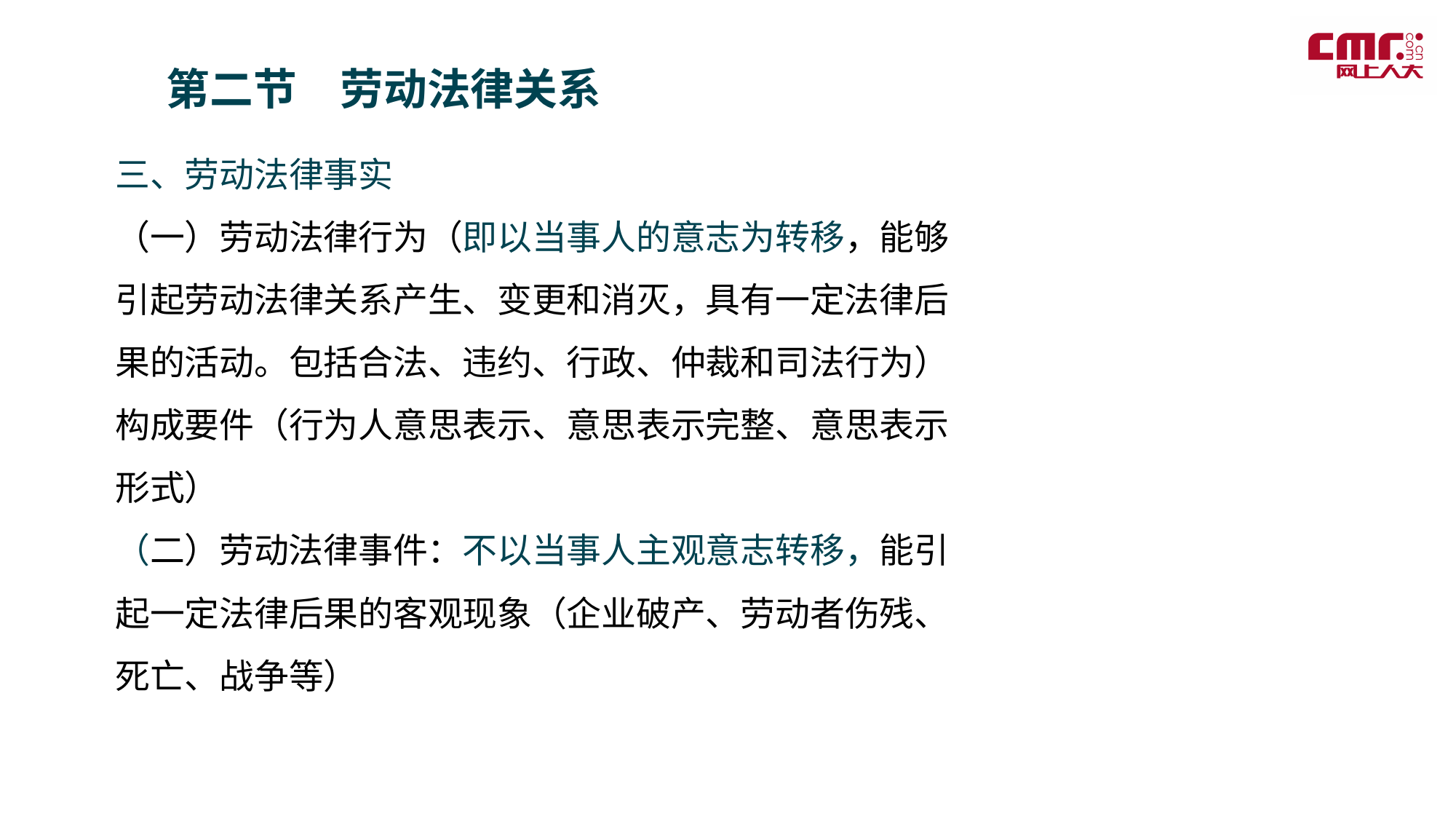

第二节　劳动法律关系
三、劳动法律事实
（一）劳动法律行为（即以当事人的意志为转移，能够引起劳动法律关系产生、变更和消灭，具有一定法律后果的活动。包括合法、违约、行政、仲裁和司法行为）构成要件（行为人意思表示、意思表示完整、意思表示形式）
（二）劳动法律事件：不以当事人主观意志转移，能引起一定法律后果的客观现象（企业破产、劳动者伤残、死亡、战争等）